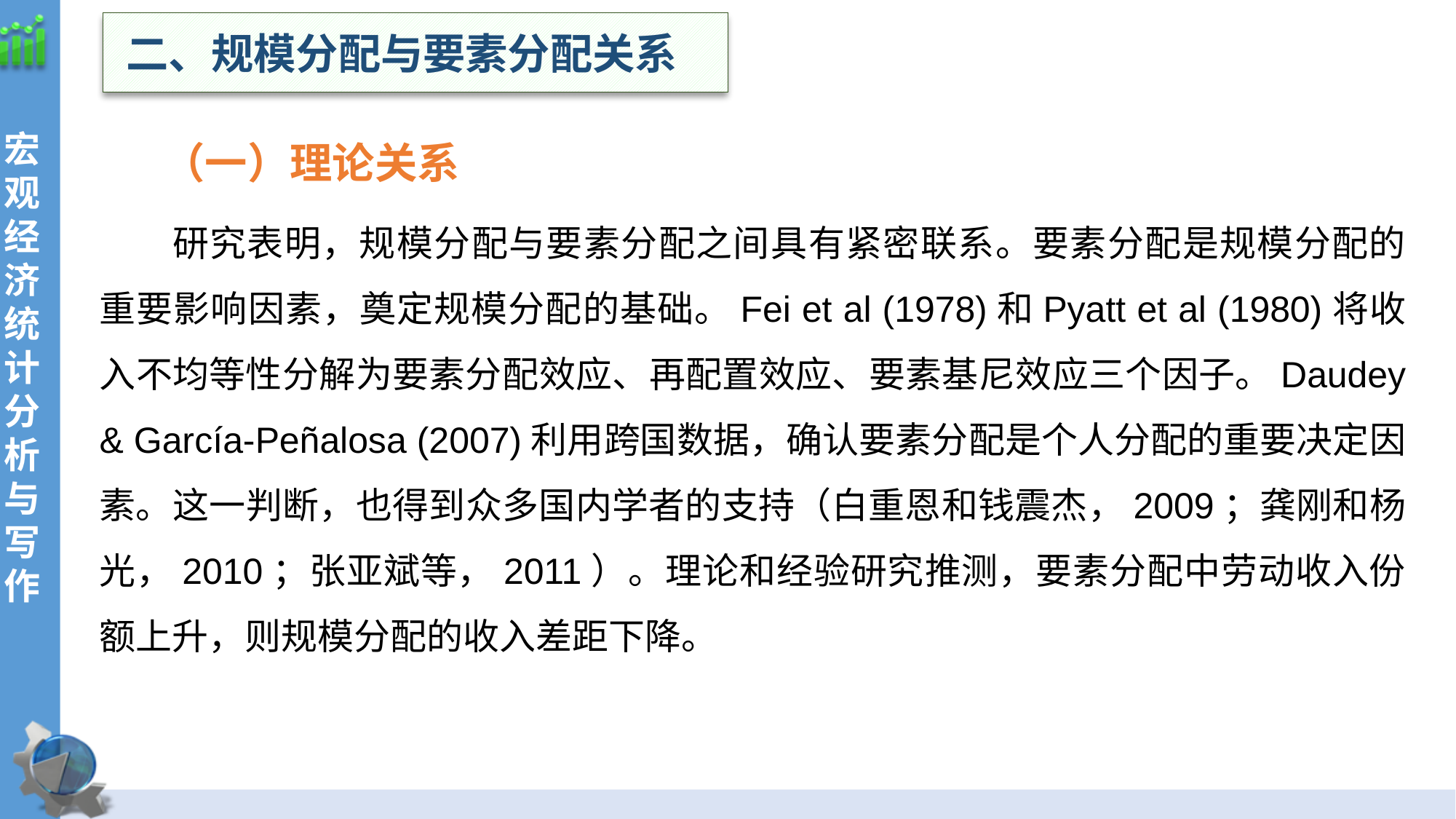

二、规模分配与要素分配关系
   （一）理论关系
研究表明，规模分配与要素分配之间具有紧密联系。要素分配是规模分配的重要影响因素，奠定规模分配的基础。Fei et al (1978)和Pyatt et al (1980)将收入不均等性分解为要素分配效应、再配置效应、要素基尼效应三个因子。Daudey & García-Peñalosa (2007)利用跨国数据，确认要素分配是个人分配的重要决定因素。这一判断，也得到众多国内学者的支持（白重恩和钱震杰，2009；龚刚和杨光，2010；张亚斌等，2011）。理论和经验研究推测，要素分配中劳动收入份额上升，则规模分配的收入差距下降。